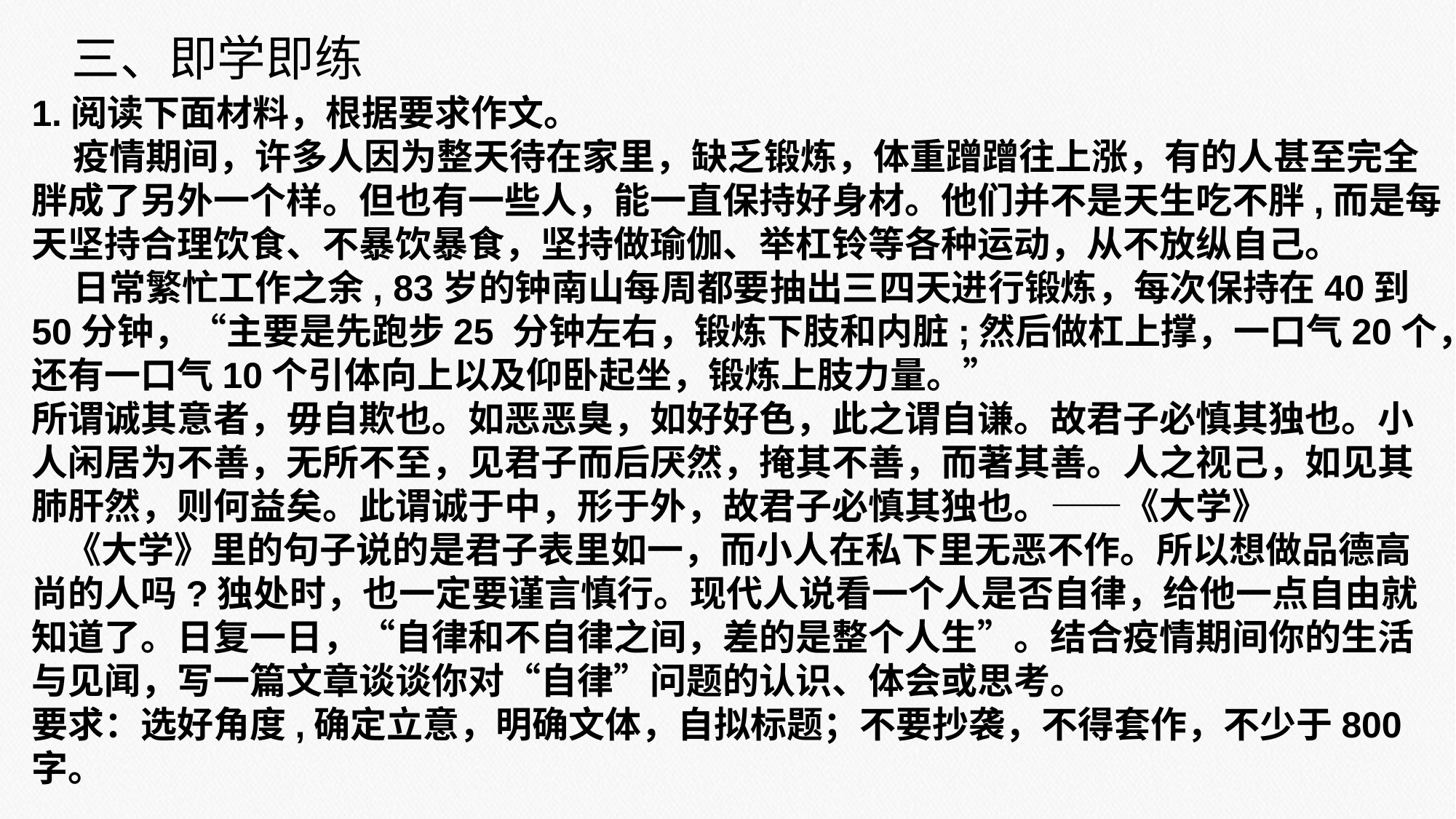

三、即学即练
1.阅读下面材料，根据要求作文。
    疫情期间，许多人因为整天待在家里，缺乏锻炼，体重蹭蹭往上涨，有的人甚至完全胖成了另外一个样。但也有一些人，能一直保持好身材。他们并不是天生吃不胖,而是每天坚持合理饮食、不暴饮暴食，坚持做瑜伽、举杠铃等各种运动，从不放纵自己。
    日常繁忙工作之余, 83岁的钟南山每周都要抽出三四天进行锻炼，每次保持在40到50分钟，“主要是先跑步25 分钟左右，锻炼下肢和内脏;然后做杠上撑，一口气20个，还有一口气10个引体向上以及仰卧起坐，锻炼上肢力量。”
所谓诚其意者，毋自欺也。如恶恶臭，如好好色，此之谓自谦。故君子必慎其独也。小人闲居为不善，无所不至，见君子而后厌然，掩其不善，而著其善。人之视己，如见其肺肝然，则何益矣。此谓诚于中，形于外，故君子必慎其独也。——《大学》
   《大学》里的句子说的是君子表里如一，而小人在私下里无恶不作。所以想做品德高尚的人吗?独处时，也一定要谨言慎行。现代人说看一个人是否自律，给他一点自由就知道了。日复一日，“自律和不自律之间，差的是整个人生”。结合疫情期间你的生活与见闻，写一篇文章谈谈你对“自律”问题的认识、体会或思考。
要求：选好角度,确定立意，明确文体，自拟标题；不要抄袭，不得套作，不少于800字。